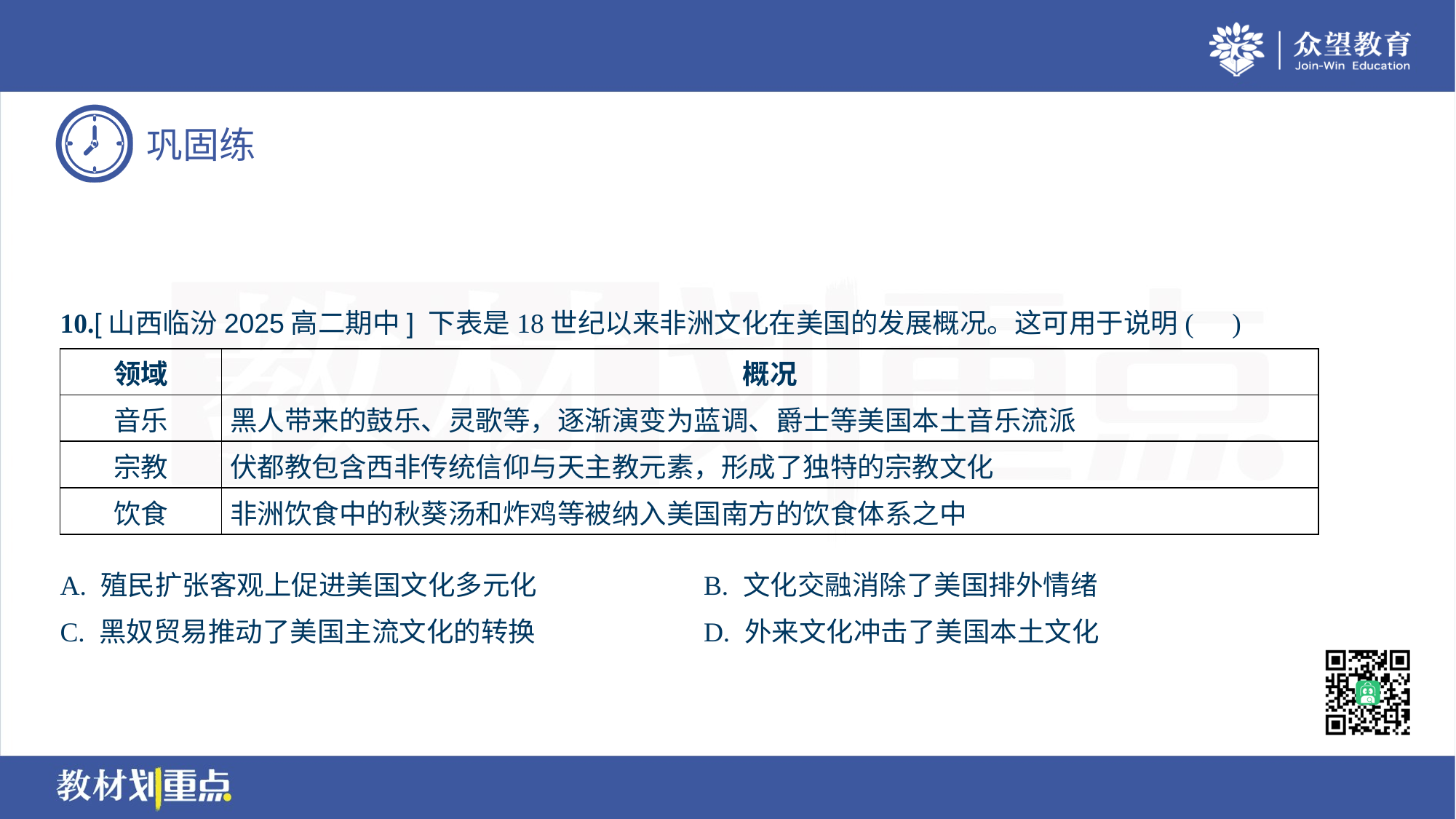

10.[山西临汾2025高二期中] 下表是18世纪以来非洲文化在美国的发展概况。这可用于说明(     )
| 领域 | 概况 |
| --- | --- |
| 音乐 | 黑人带来的鼓乐、灵歌等，逐渐演变为蓝调、爵士等美国本土音乐流派 |
| 宗教 | 伏都教包含西非传统信仰与天主教元素，形成了独特的宗教文化 |
| 饮食 | 非洲饮食中的秋葵汤和炸鸡等被纳入美国南方的饮食体系之中 |
A. 殖民扩张客观上促进美国文化多元化	B. 文化交融消除了美国排外情绪
C. 黑奴贸易推动了美国主流文化的转换	D. 外来文化冲击了美国本土文化